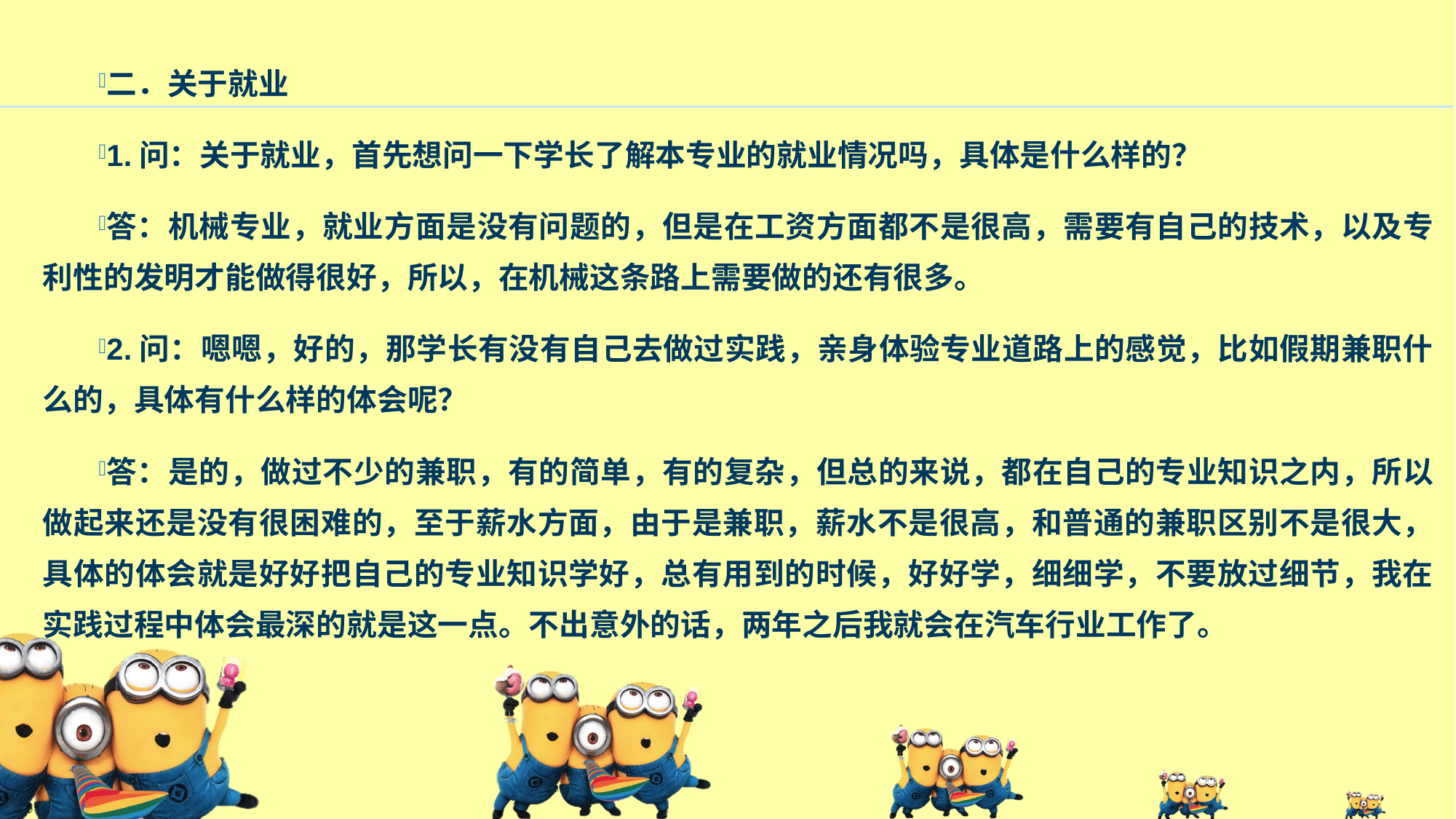

二．关于就业
1.问：关于就业，首先想问一下学长了解本专业的就业情况吗，具体是什么样的？
答：机械专业，就业方面是没有问题的，但是在工资方面都不是很高，需要有自己的技术，以及专利性的发明才能做得很好，所以，在机械这条路上需要做的还有很多。
2.问：嗯嗯，好的，那学长有没有自己去做过实践，亲身体验专业道路上的感觉，比如假期兼职什么的，具体有什么样的体会呢？
答：是的，做过不少的兼职，有的简单，有的复杂，但总的来说，都在自己的专业知识之内，所以做起来还是没有很困难的，至于薪水方面，由于是兼职，薪水不是很高，和普通的兼职区别不是很大，具体的体会就是好好把自己的专业知识学好，总有用到的时候，好好学，细细学，不要放过细节，我在实践过程中体会最深的就是这一点。不出意外的话，两年之后我就会在汽车行业工作了。